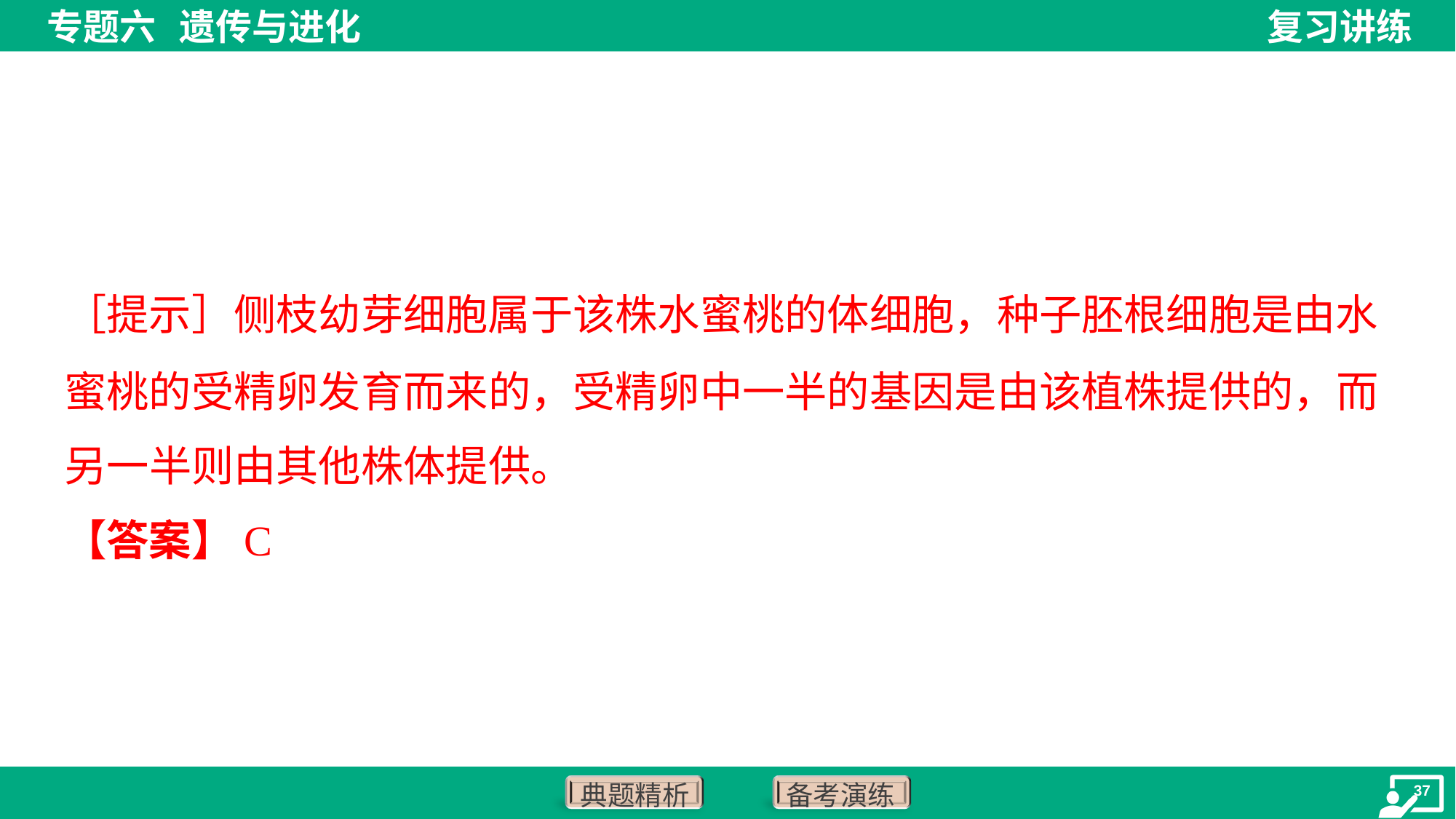

［提示］侧枝幼芽细胞属于该株水蜜桃的体细胞，种子胚根细胞是由水
蜜桃的受精卵发育而来的，受精卵中一半的基因是由该植株提供的，而
另一半则由其他株体提供。
【答案】C